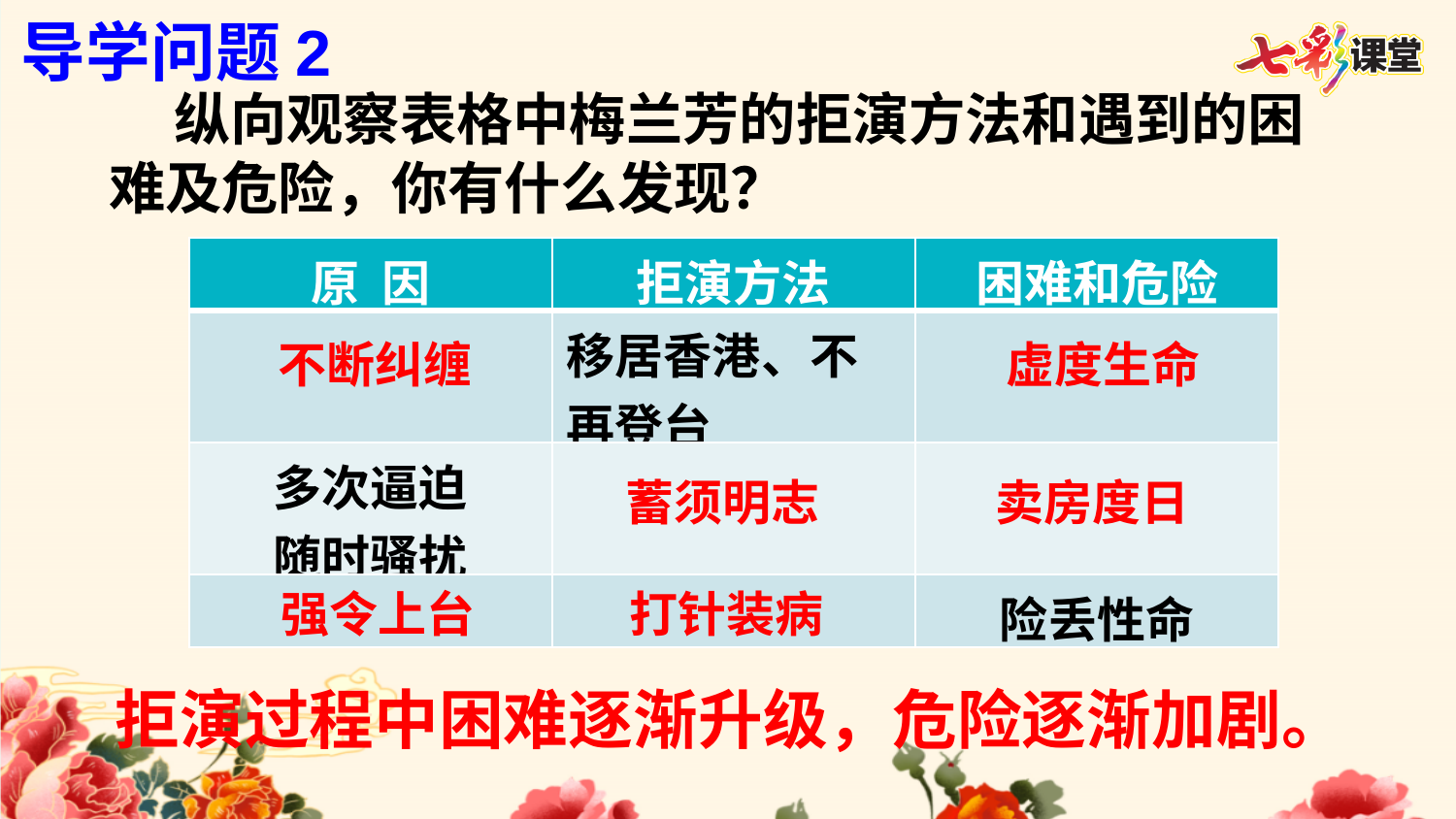

导学问题2
    纵向观察表格中梅兰芳的拒演方法和遇到的困难及危险，你有什么发现？
| 原 因 | 拒演方法 | 困难和危险 |
| --- | --- | --- |
|  | 移居香港、不再登台 |  |
| 多次逼迫 随时骚扰 |  |  |
|  |  | 险丢性命 |
不断纠缠
虚度生命
蓄须明志
卖房度日
强令上台
打针装病
  拒演过程中困难逐渐升级，危险逐渐加剧。